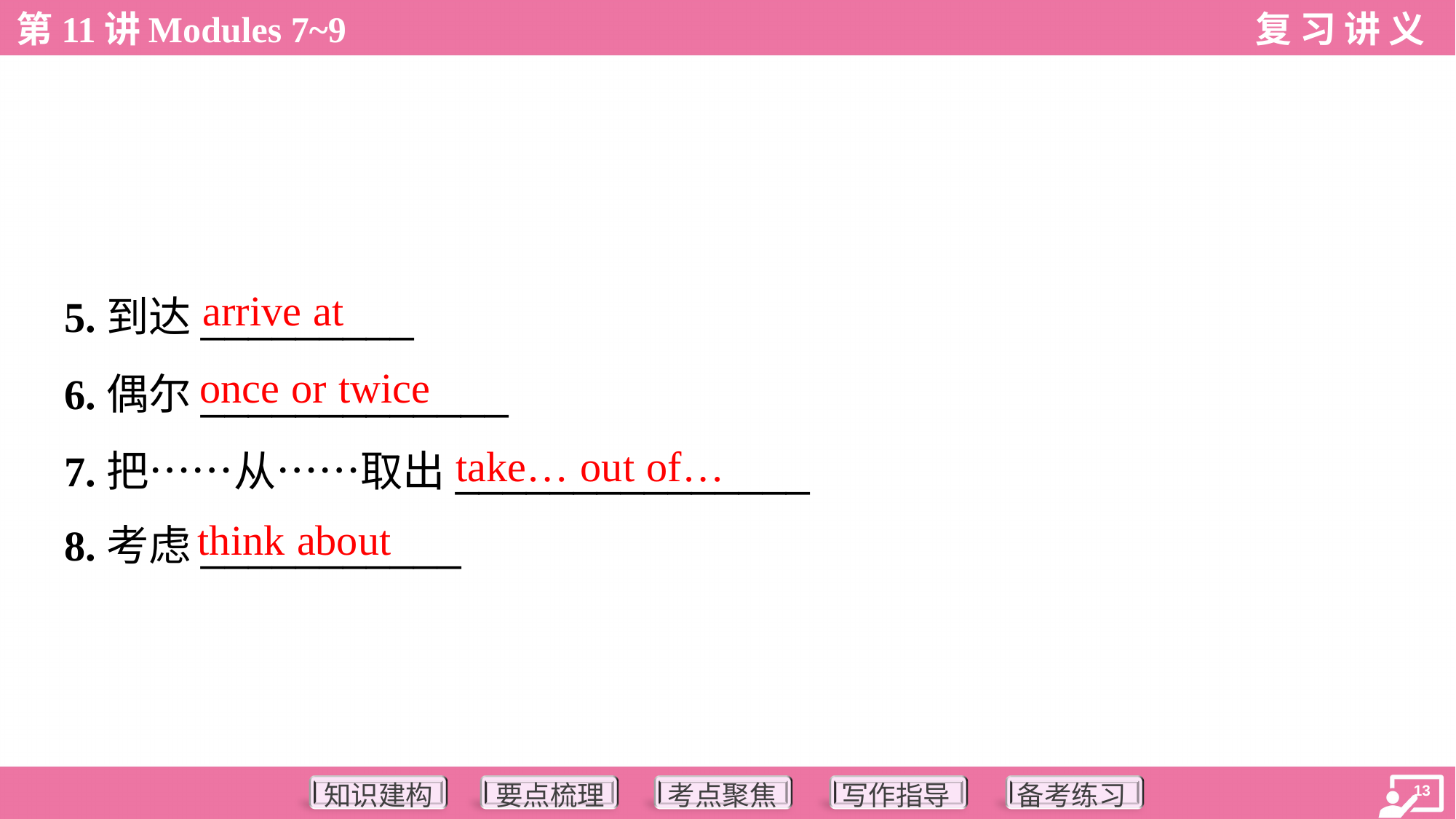

arrive at
5.到达_________
6.偶尔_____________
7.把……从……取出_______________
8.考虑___________
once or twice
take… out of…
think about